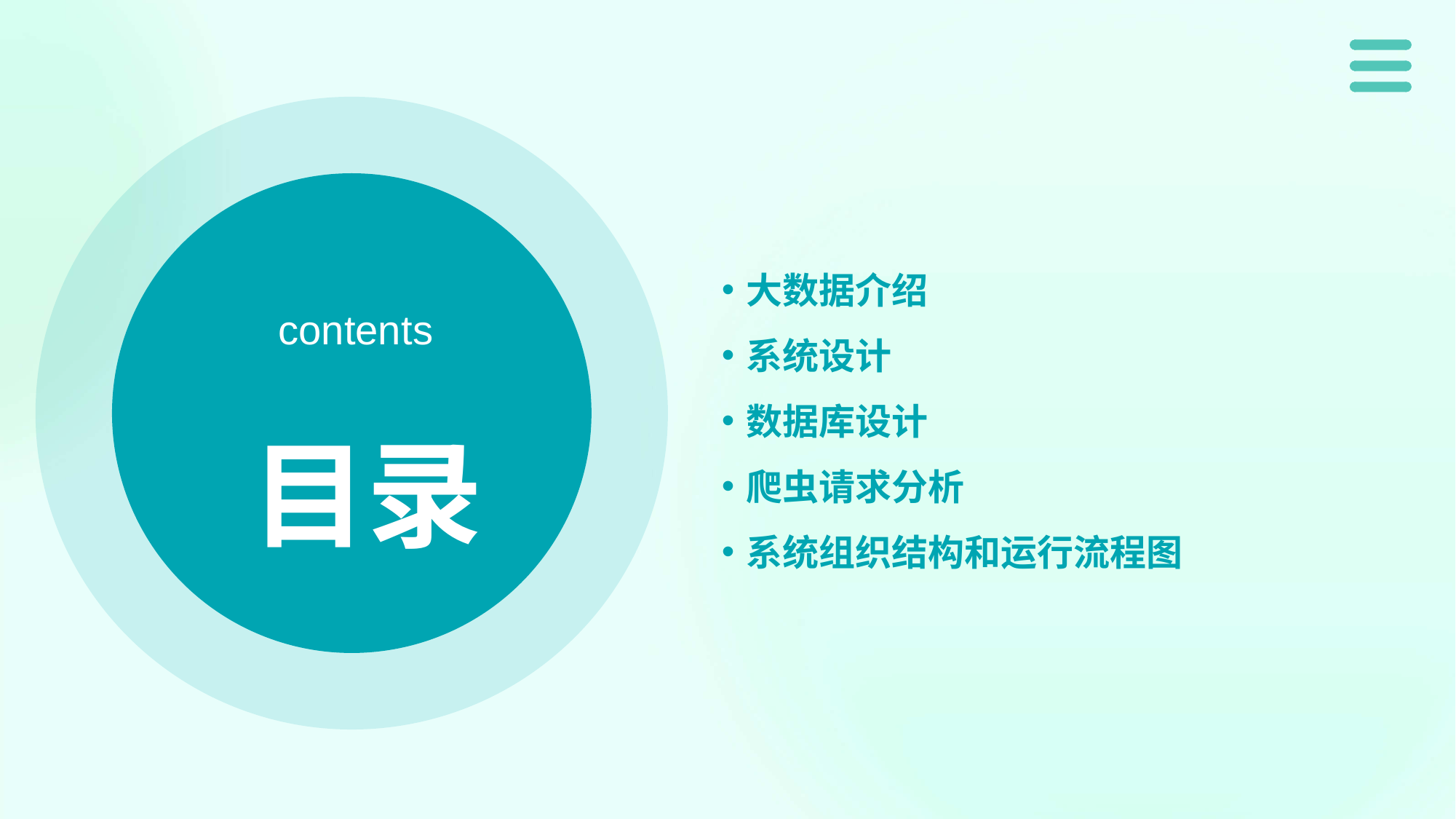

大数据介绍
系统设计
数据库设计
爬虫请求分析
系统组织结构和运行流程图

contents
目录